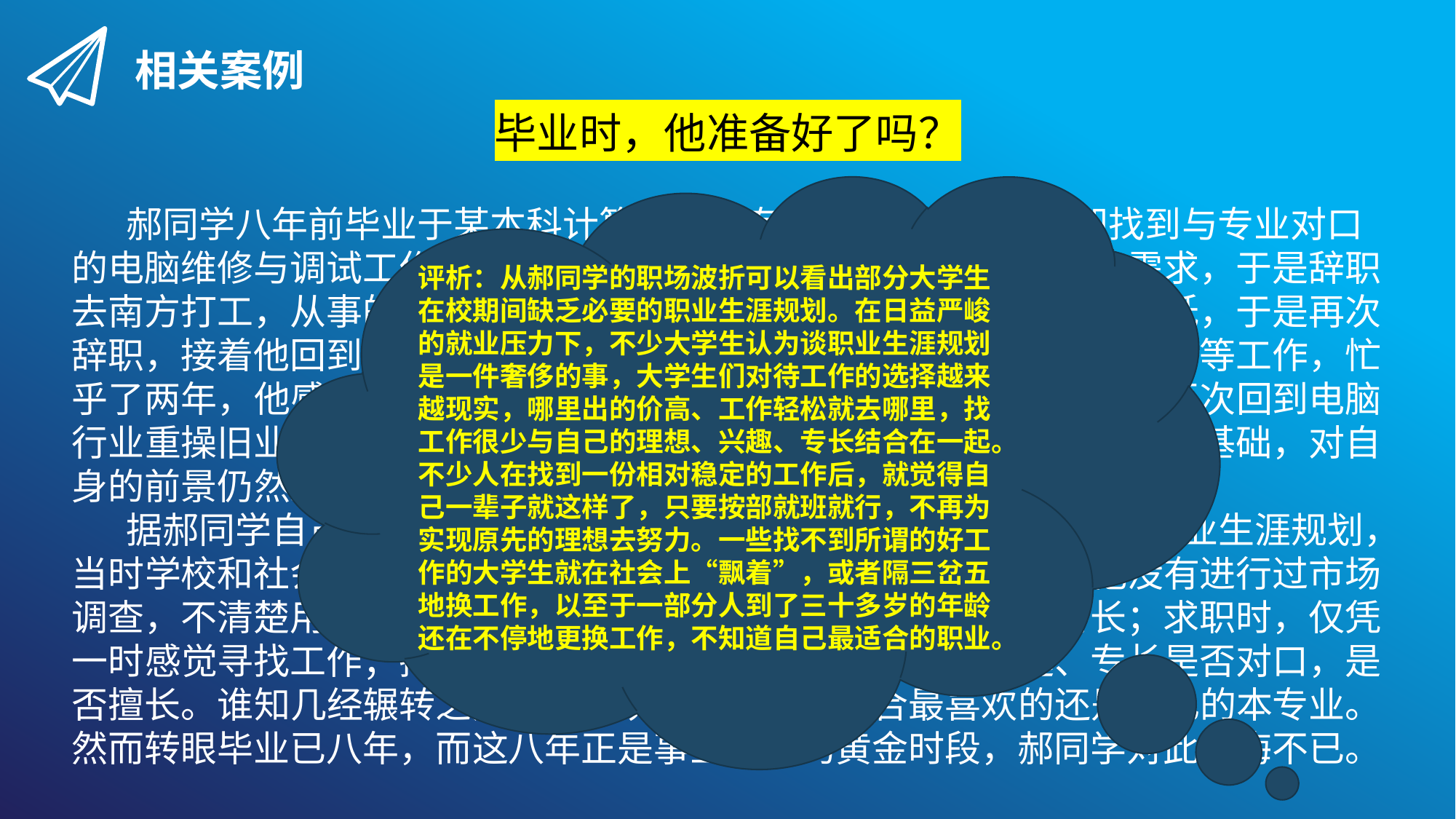

相关案例
毕业时，他准备好了吗？
评析：从郝同学的职场波折可以看出部分大学生在校期间缺乏必要的职业生涯规划。在日益严峻的就业压力下，不少大学生认为谈职业生涯规划是一件奢侈的事，大学生们对待工作的选择越来越现实，哪里出的价高、工作轻松就去哪里，找工作很少与自己的理想、兴趣、专长结合在一起。不少人在找到一份相对稳定的工作后，就觉得自己一辈子就这样了，只要按部就班就行，不再为实现原先的理想去努力。一些找不到所谓的好工作的大学生就在社会上“飘着”，或者隔三岔五地换工作，以至于一部分人到了三十多岁的年龄还在不停地更换工作，不知道自己最适合的职业。
郝同学八年前毕业于某本科计算机应用专业，毕业后不久，即找到与专业对口的电脑维修与调试工作。工作一年后，他感到收入不能满足自己的需求，于是辞职去南方打工，从事的是办公室文秘工作，两年多了，他又觉得工资太低，于是再次辞职，接着他回到当初毕业的城市，在亲属的公司里继续做文秘兼打杂等工作，忙乎了两年，他感到收入仍低，甚至不足以应付自己的开销。于是，他再次回到电脑行业重操旧业。现在他已三十岁了，还没有打下可以使职业持续发展的基础，对自身的前景仍然感到茫然。
据郝同学自己说，毕业时对未来的就业方向十分模糊，没有进行职业生涯规划，当时学校和社会也缺少针对大学生职业规划的就业指导。那时，他没有进行过市场调查，不清楚用人单位的要求，也不了解自己的兴趣、爱好和特长；求职时，仅凭一时感觉寻找工作；择业时，也不问其职业特点与自己的兴趣、专长是否对口，是否擅长。谁知几经辗转之后，才发现原来自己最适合最喜欢的还是自己的本专业。然而转眼毕业已八年，而这八年正是事业发展的黄金时段，郝同学对此懊悔不已。